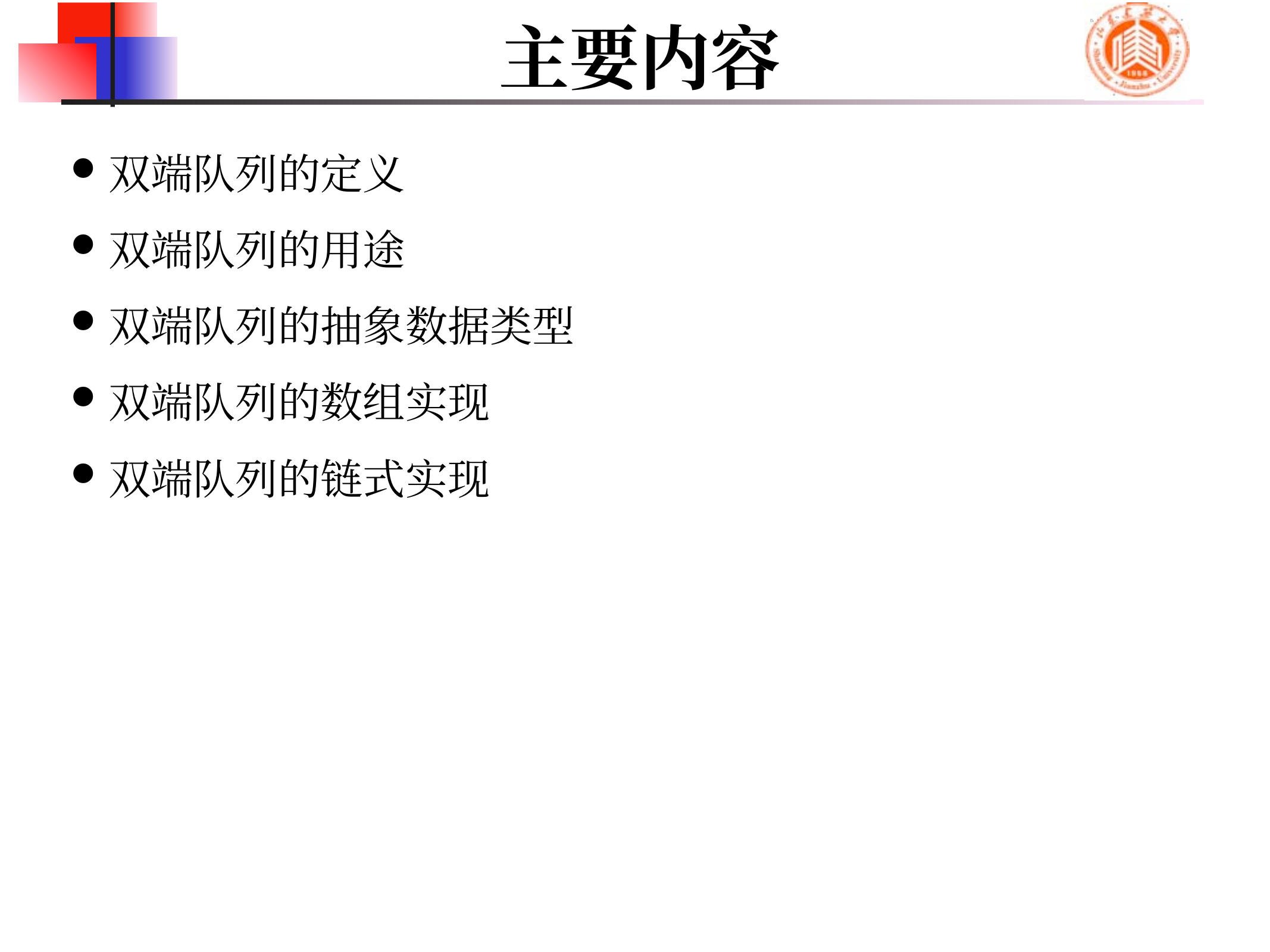

# 主要内容
双端队列的定义
双端队列的用途
双端队列的抽象数据类型
双端队列的数组实现
双端队列的链式实现